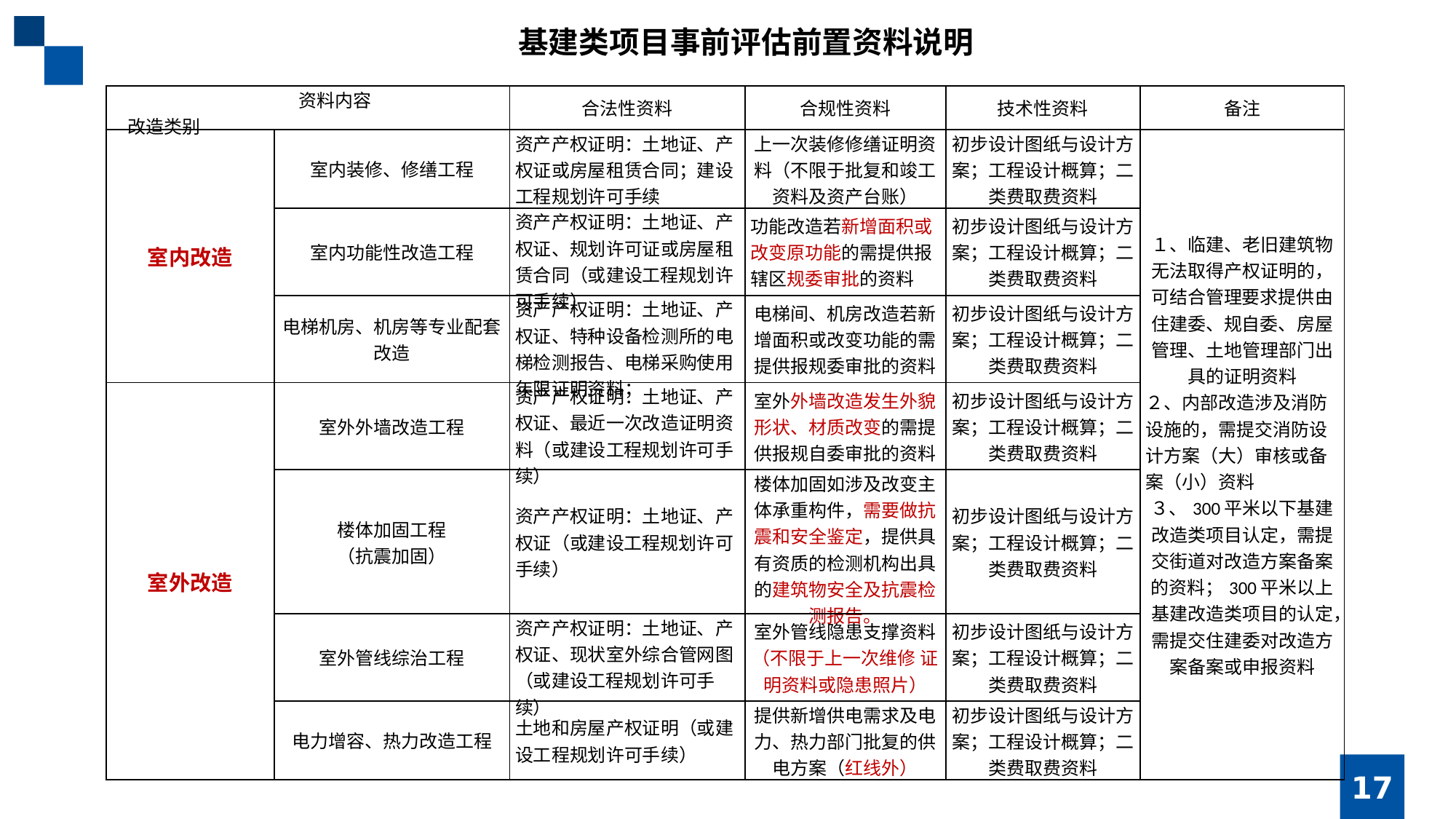

基建类项目事前评估前置资料说明

| 资料内容 改造类别 |  | 合法性资料 | 合规性资料 | 技术性资料 | 备注 |
| --- | --- | --- | --- | --- | --- |
| 室内改造 | 室内装修、修缮工程 | 资产产权证明：土地证、产权证或房屋租赁合同；建设工程规划许可手续 | 上一次装修修缮证明资料（不限于批复和竣工资料及资产台账） | 初步设计图纸与设计方案；工程设计概算；二类费取费资料 | １、临建、老旧建筑物无法取得产权证明的，可结合管理要求提供由住建委、规自委、房屋管理、土地管理部门出具的证明资料 ２、内部改造涉及消防设施的，需提交消防设计方案（大）审核或备案（小）资料 ３、300平米以下基建改造类项目认定，需提交街道对改造方案备案的资料；300平米以上基建改造类项目的认定，需提交住建委对改造方案备案或申报资料 |
|  | 室内功能性改造工程 | 资产产权证明：土地证、产权证、规划许可证或房屋租赁合同（或建设工程规划许可手续） | 功能改造若新增面积或改变原功能的需提供报辖区规委审批的资料 | 初步设计图纸与设计方案；工程设计概算；二类费取费资料 |  |
|  | 电梯机房、机房等专业配套改造 | 资产产权证明：土地证、产权证、特种设备检测所的电梯检测报告、电梯采购使用年限证明资料； | 电梯间、机房改造若新增面积或改变功能的需提供报规委审批的资料 | 初步设计图纸与设计方案；工程设计概算；二类费取费资料 |  |
| 室外改造 | 室外外墙改造工程 | 资产产权证明：土地证、产权证、最近一次改造证明资料（或建设工程规划许可手续） | 室外外墙改造发生外貌形状、材质改变的需提供报规自委审批的资料 | 初步设计图纸与设计方案；工程设计概算；二类费取费资料 |  |
|  | 楼体加固工程 （抗震加固） | 资产产权证明：土地证、产权证（或建设工程规划许可手续） | 楼体加固如涉及改变主体承重构件，需要做抗震和安全鉴定，提供具有资质的检测机构出具的建筑物安全及抗震检测报告。 | 初步设计图纸与设计方案；工程设计概算；二类费取费资料 |  |
|  | 室外管线综治工程 | 资产产权证明：土地证、产权证、现状室外综合管网图（或建设工程规划许可手续） | 室外管线隐患支撑资料（不限于上一次维修 证明资料或隐患照片） | 初步设计图纸与设计方案；工程设计概算；二类费取费资料 |  |
|  | 电力增容、热力改造工程 | 土地和房屋产权证明（或建设工程规划许可手续） | 提供新增供电需求及电力、热力部门批复的供电方案（红线外） | 初步设计图纸与设计方案；工程设计概算；二类费取费资料 |  |

17